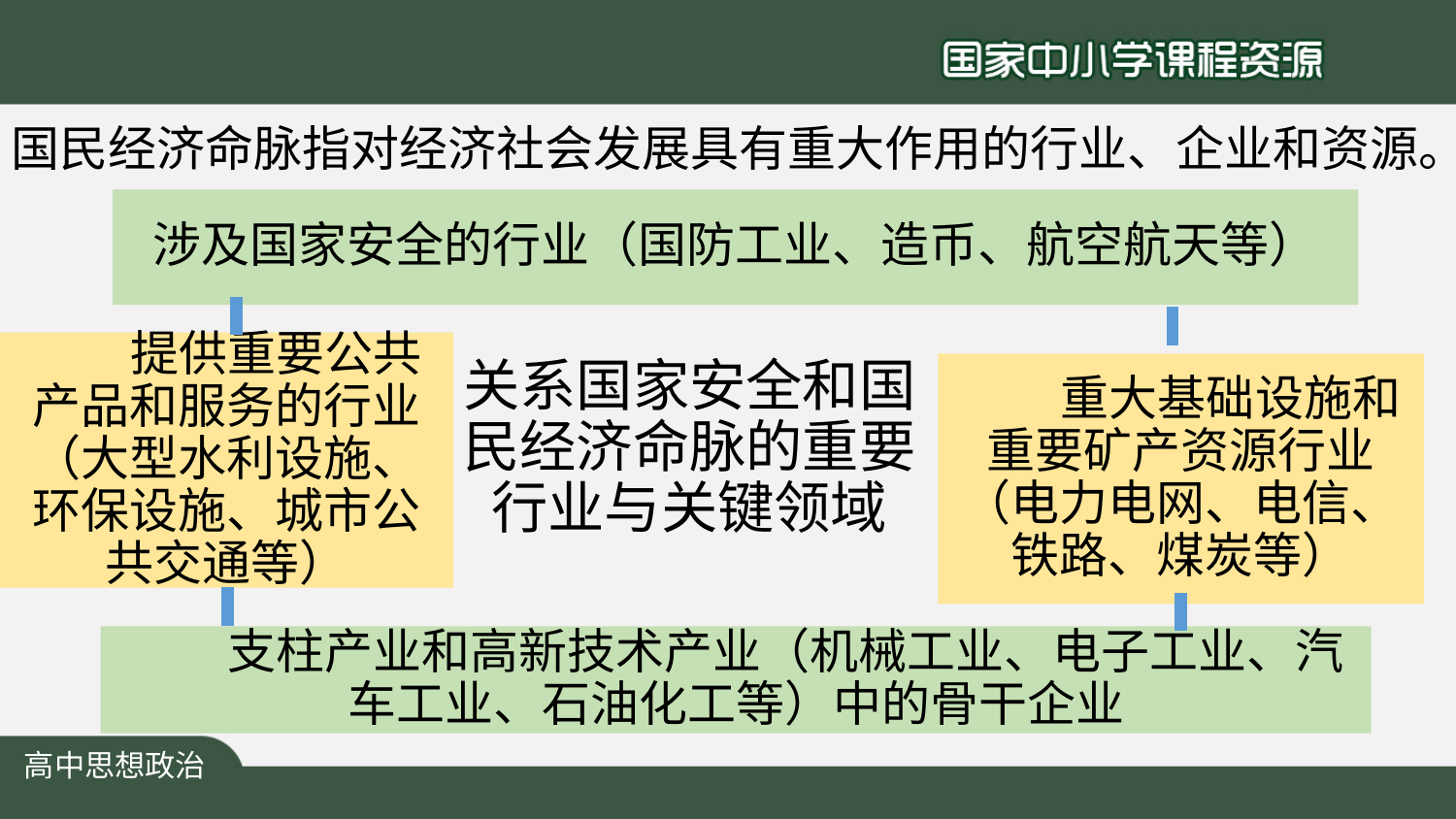

国民经济命脉指对经济社会发展具有重大作用的行业、企业和资源。
# 涉及国家安全的行业（国防工业、造币、航空航天等）
关系国家安全和国民经济命脉的重要行业与关键领域
        提供重要公共产品和服务的行业（大型水利设施、环保设施、城市公共交通等）
        重大基础设施和重要矿产资源行业（电力电网、电信、铁路、煤炭等）
        支柱产业和高新技术产业（机械工业、电子工业、汽车工业、石油化工等）中的骨干企业